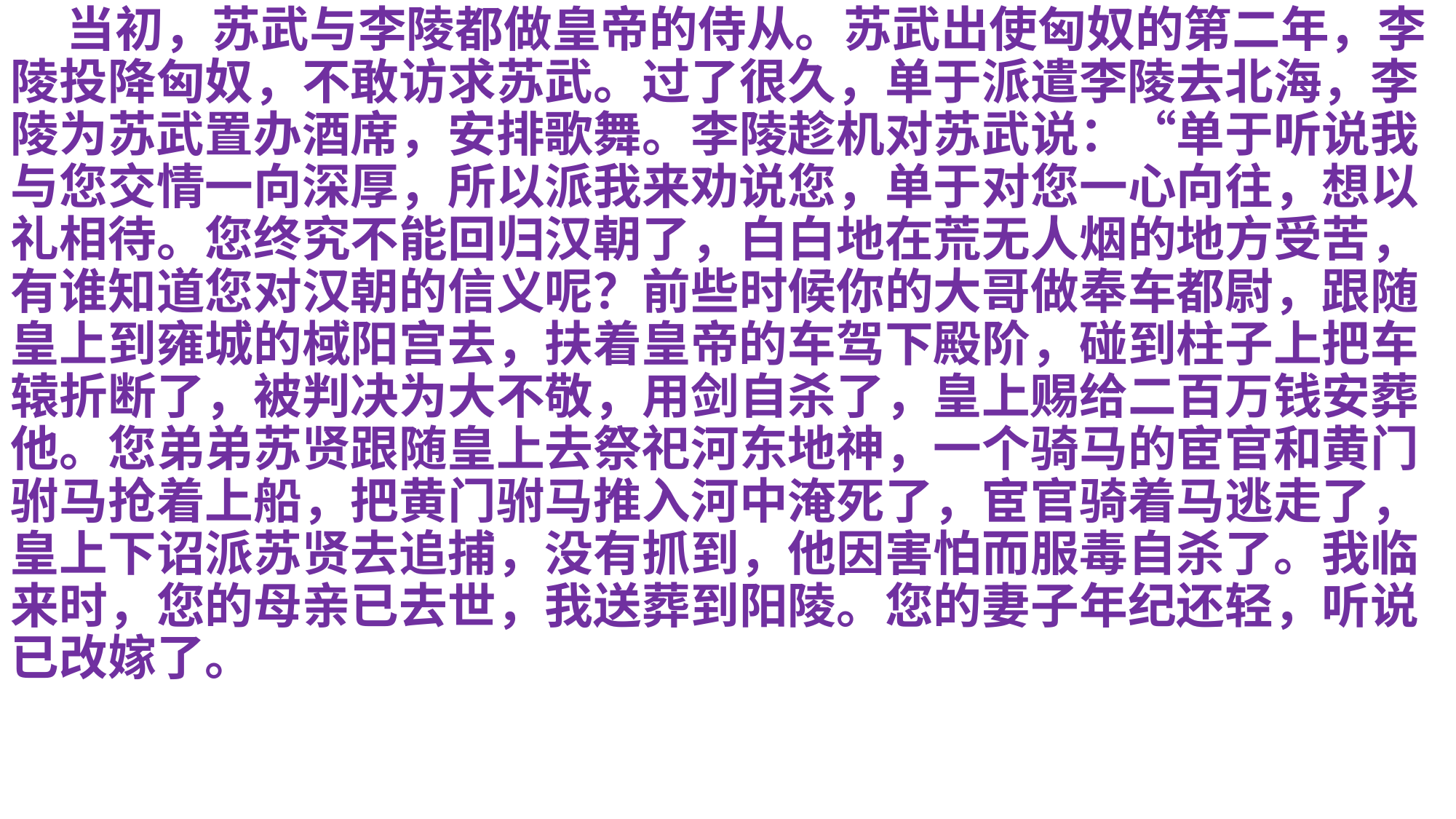

当初，苏武与李陵都做皇帝的侍从。苏武出使匈奴的第二年，李陵投降匈奴，不敢访求苏武。过了很久，单于派遣李陵去北海，李陵为苏武置办酒席，安排歌舞。李陵趁机对苏武说：“单于听说我与您交情一向深厚，所以派我来劝说您，单于对您一心向往，想以礼相待。您终究不能回归汉朝了，白白地在荒无人烟的地方受苦，有谁知道您对汉朝的信义呢？前些时候你的大哥做奉车都尉，跟随皇上到雍城的棫阳宫去，扶着皇帝的车驾下殿阶，碰到柱子上把车辕折断了，被判决为大不敬，用剑自杀了，皇上赐给二百万钱安葬他。您弟弟苏贤跟随皇上去祭祀河东地神，一个骑马的宦官和黄门驸马抢着上船，把黄门驸马推入河中淹死了，宦官骑着马逃走了，皇上下诏派苏贤去追捕，没有抓到，他因害怕而服毒自杀了。我临来时，您的母亲已去世，我送葬到阳陵。您的妻子年纪还轻，听说已改嫁了。